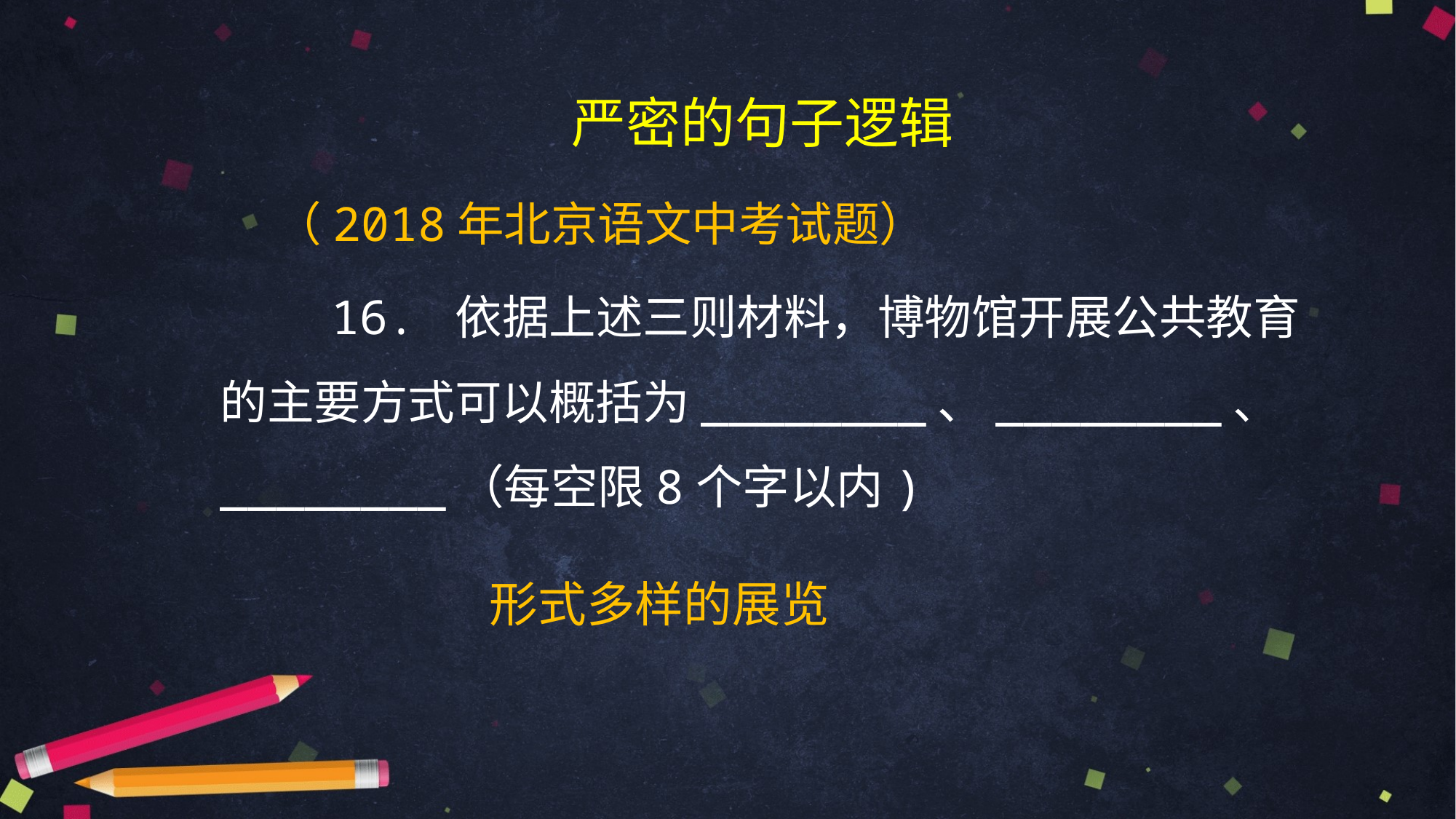

严密的句子逻辑
（2018年北京语文中考试题）
  16. 依据上述三则材料，博物馆开展公共教育的主要方式可以概括为________、________、________（每空限8个字以内)
形式多样的展览